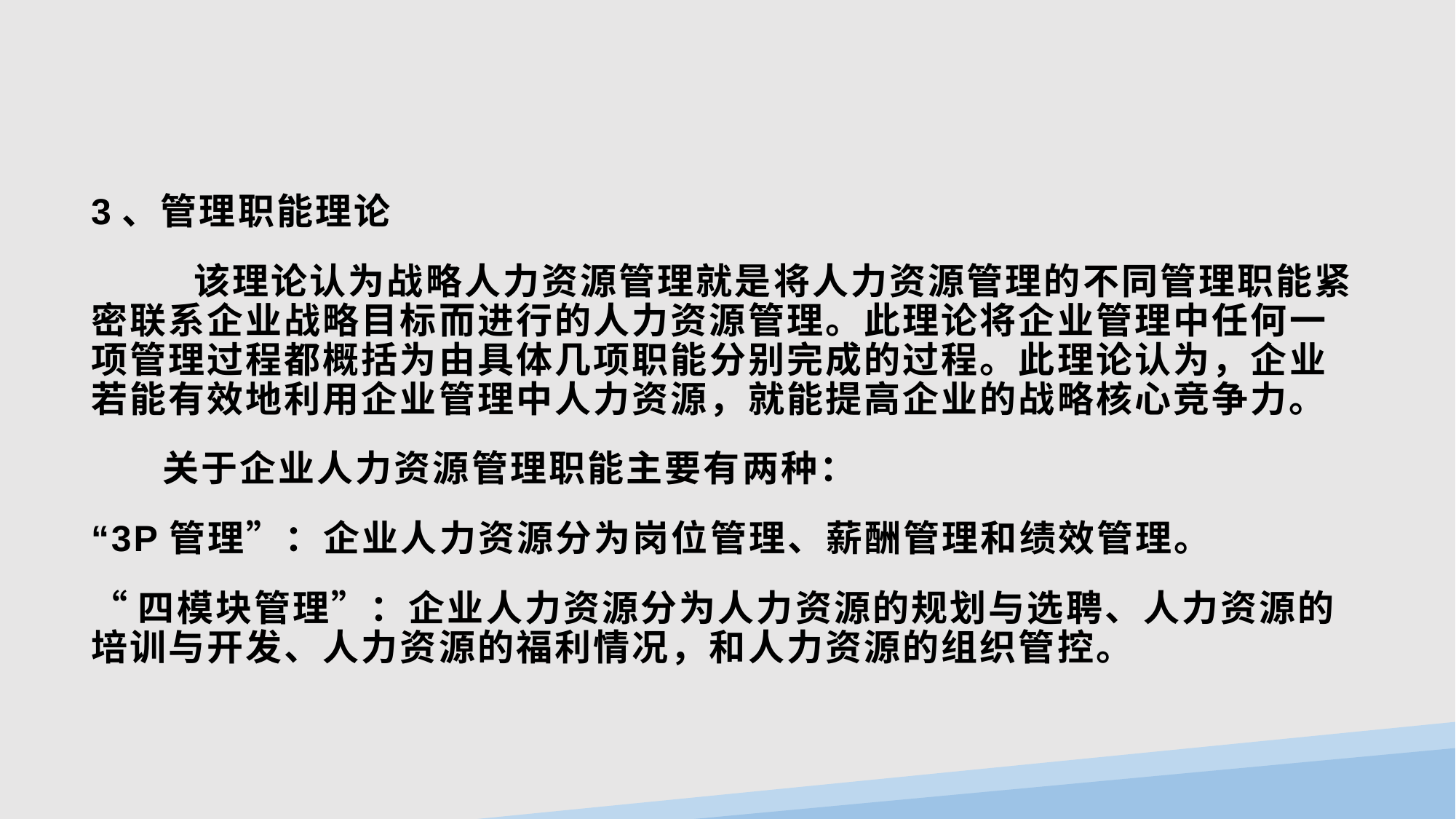

#

3、管理职能理论
         该理论认为战略人力资源管理就是将人力资源管理的不同管理职能紧密联系企业战略目标而进行的人力资源管理。此理论将企业管理中任何一项管理过程都概括为由具体几项职能分别完成的过程。此理论认为，企业若能有效地利用企业管理中人力资源，就能提高企业的战略核心竞争力。
      关于企业人力资源管理职能主要有两种：
“3P管理”：企业人力资源分为岗位管理、薪酬管理和绩效管理。
“四模块管理”：企业人力资源分为人力资源的规划与选聘、人力资源的培训与开发、人力资源的福利情况，和人力资源的组织管控。